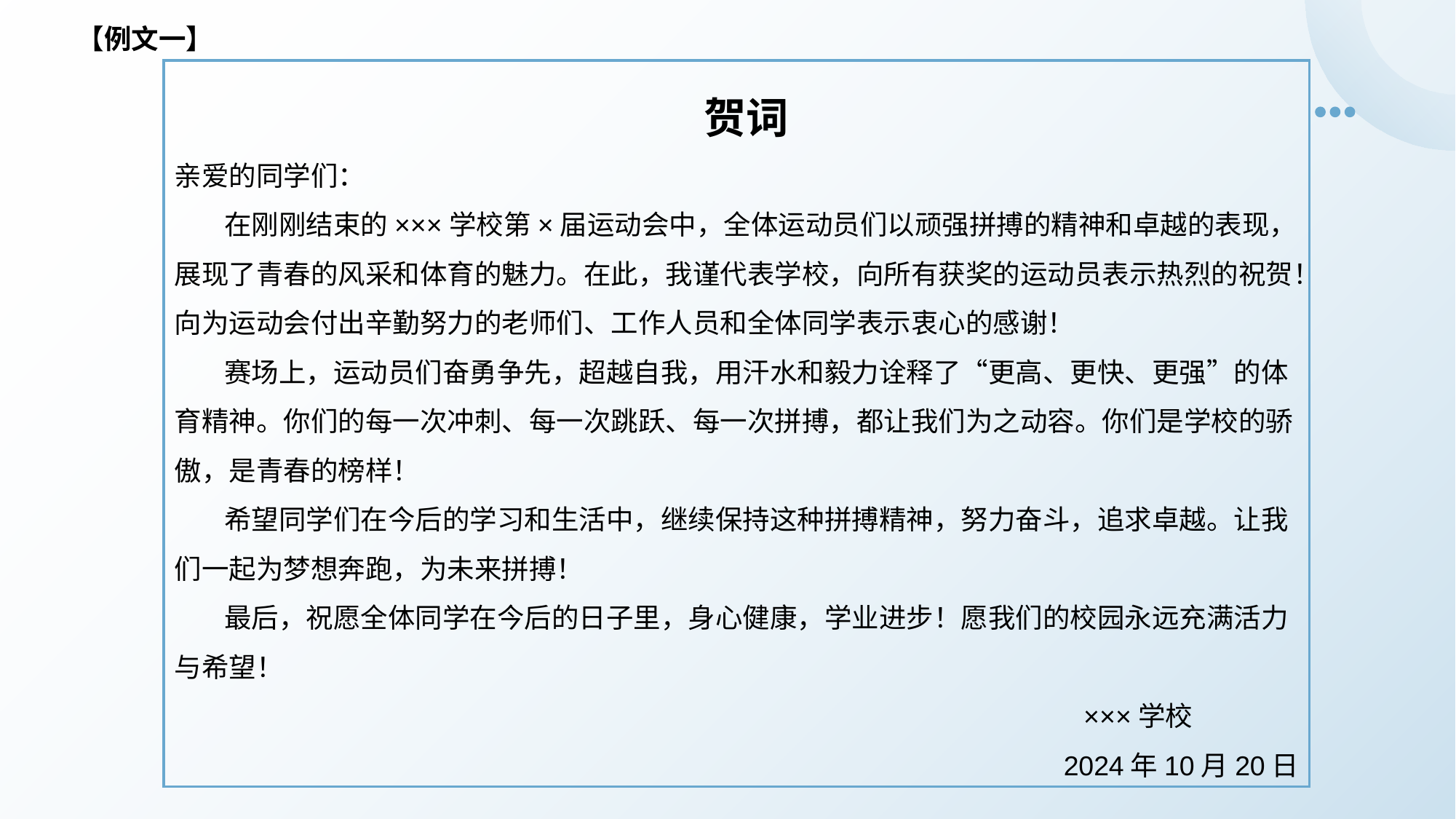

【例文一】
 贺词
亲爱的同学们：
       在刚刚结束的×××学校第×届运动会中，全体运动员们以顽强拼搏的精神和卓越的表现，展现了青春的风采和体育的魅力。在此，我谨代表学校，向所有获奖的运动员表示热烈的祝贺！向为运动会付出辛勤努力的老师们、工作人员和全体同学表示衷心的感谢！
       赛场上，运动员们奋勇争先，超越自我，用汗水和毅力诠释了“更高、更快、更强”的体育精神。你们的每一次冲刺、每一次跳跃、每一次拼搏，都让我们为之动容。你们是学校的骄傲，是青春的榜样！
       希望同学们在今后的学习和生活中，继续保持这种拼搏精神，努力奋斗，追求卓越。让我们一起为梦想奔跑，为未来拼搏！
       最后，祝愿全体同学在今后的日子里，身心健康，学业进步！愿我们的校园永远充满活力与希望！
                                                                                                                       ×××学校
2024年10月20日